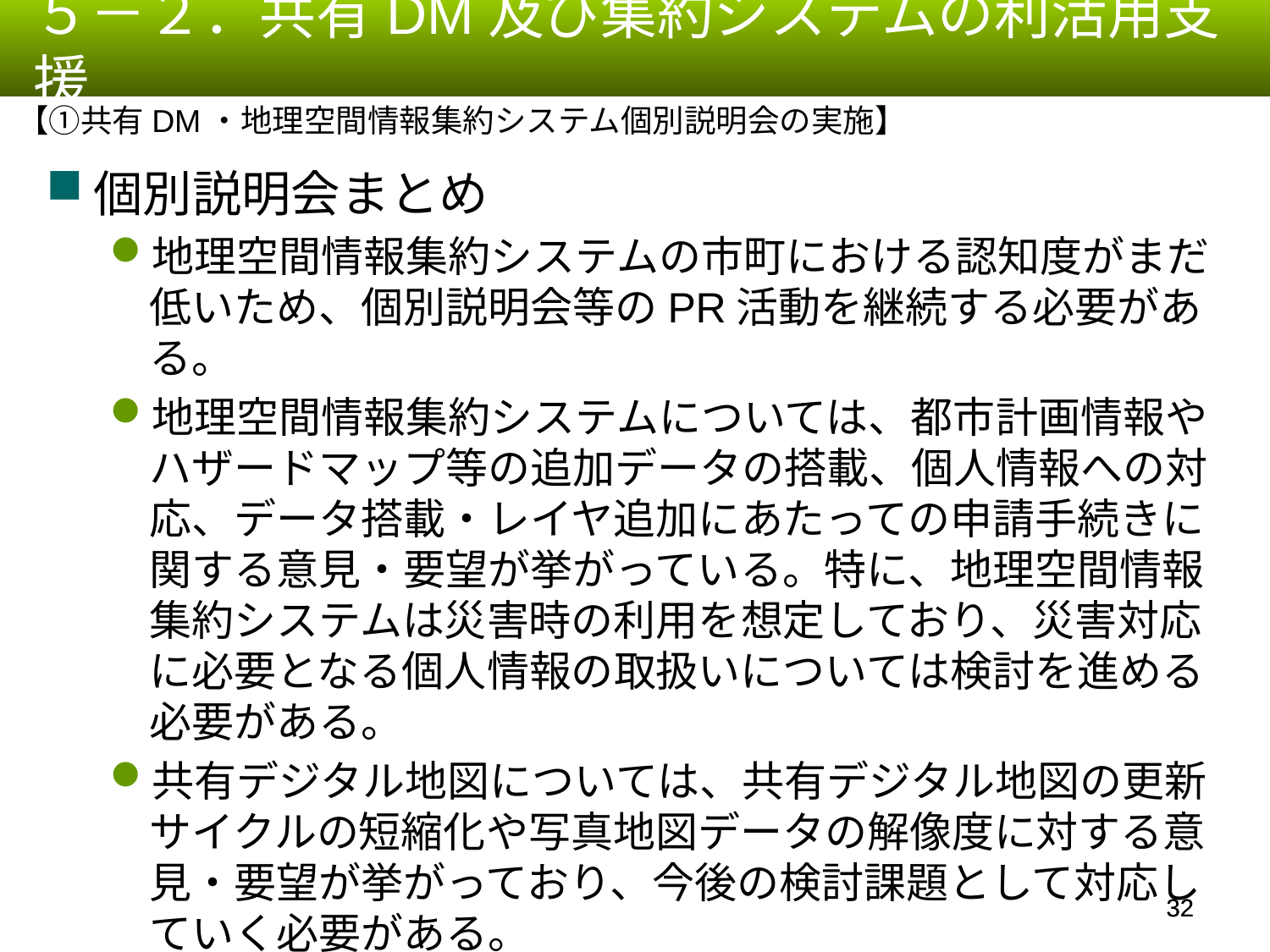

５－２．共有DM及び集約システムの利活用支援
【①共有DM・地理空間情報集約システム個別説明会の実施】
個別説明会まとめ
地理空間情報集約システムの市町における認知度がまだ低いため、個別説明会等のPR活動を継続する必要がある。
地理空間情報集約システムについては、都市計画情報やハザードマップ等の追加データの搭載、個人情報への対応、データ搭載・レイヤ追加にあたっての申請手続きに関する意見・要望が挙がっている。特に、地理空間情報集約システムは災害時の利用を想定しており、災害対応に必要となる個人情報の取扱いについては検討を進める必要がある。
共有デジタル地図については、共有デジタル地図の更新サイクルの短縮化や写真地図データの解像度に対する意見・要望が挙がっており、今後の検討課題として対応していく必要がある。

32
32